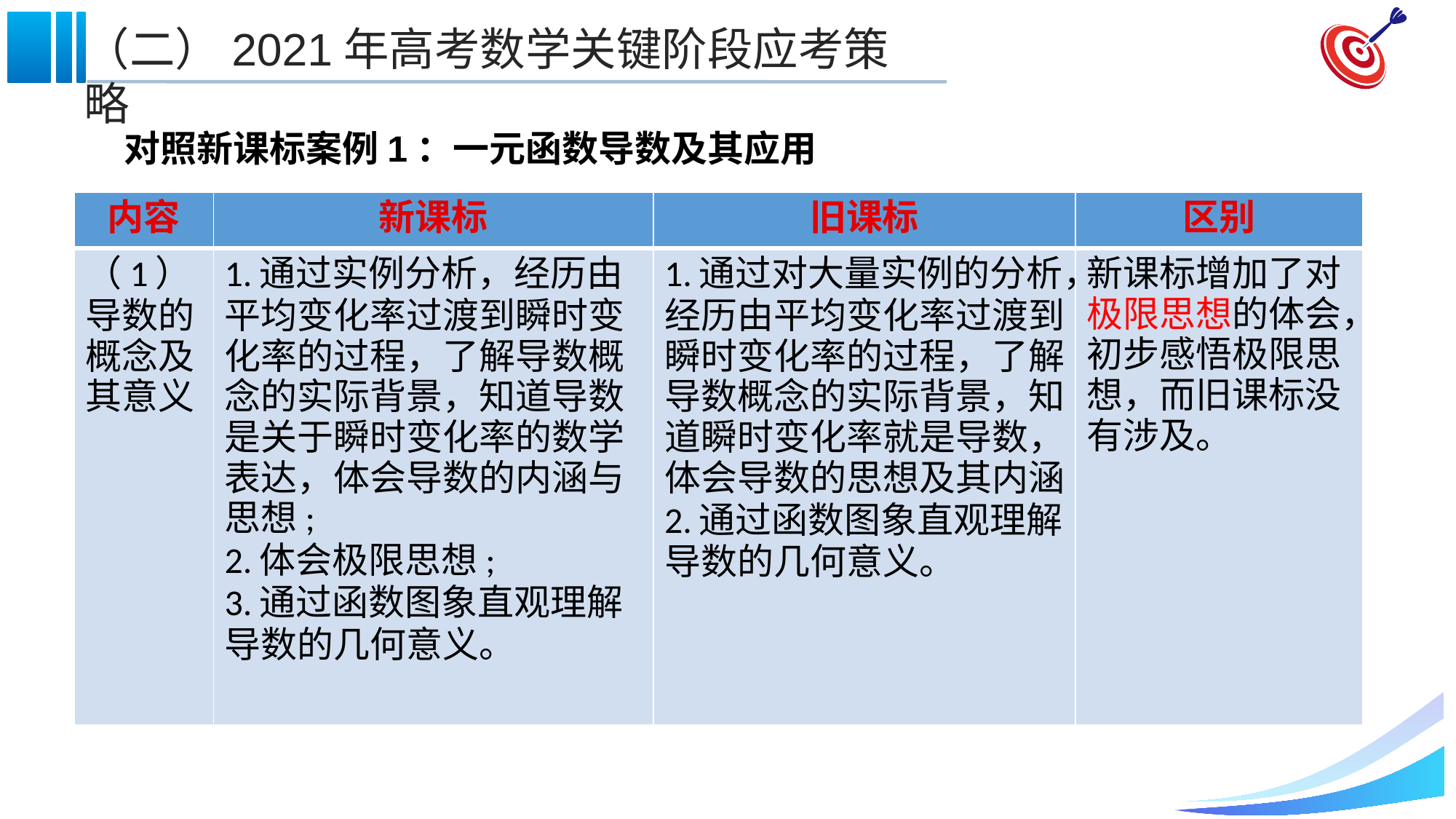

对照新课标案例1：一元函数导数及其应用
| 内容 | 新课标 | 旧课标 | 区别 |
| --- | --- | --- | --- |
| （1）导数的概念及其意义 | 1.通过实例分析，经历由平均变化率过渡到瞬时变化率的过程，了解导数概念的实际背景，知道导数是关于瞬时变化率的数学表达，体会导数的内涵与思想; 2.体会极限思想; 3.通过函数图象直观理解导数的几何意义。 | 1.通过对大量实例的分析，经历由平均变化率过渡到瞬时变化率的过程，了解导数概念的实际背景，知道瞬时变化率就是导数，体会导数的思想及其内涵; 2.通过函数图象直观理解导数的几何意义。 | 新课标增加了对极限思想的体会，初步感悟极限思想，而旧课标没有涉及。 |